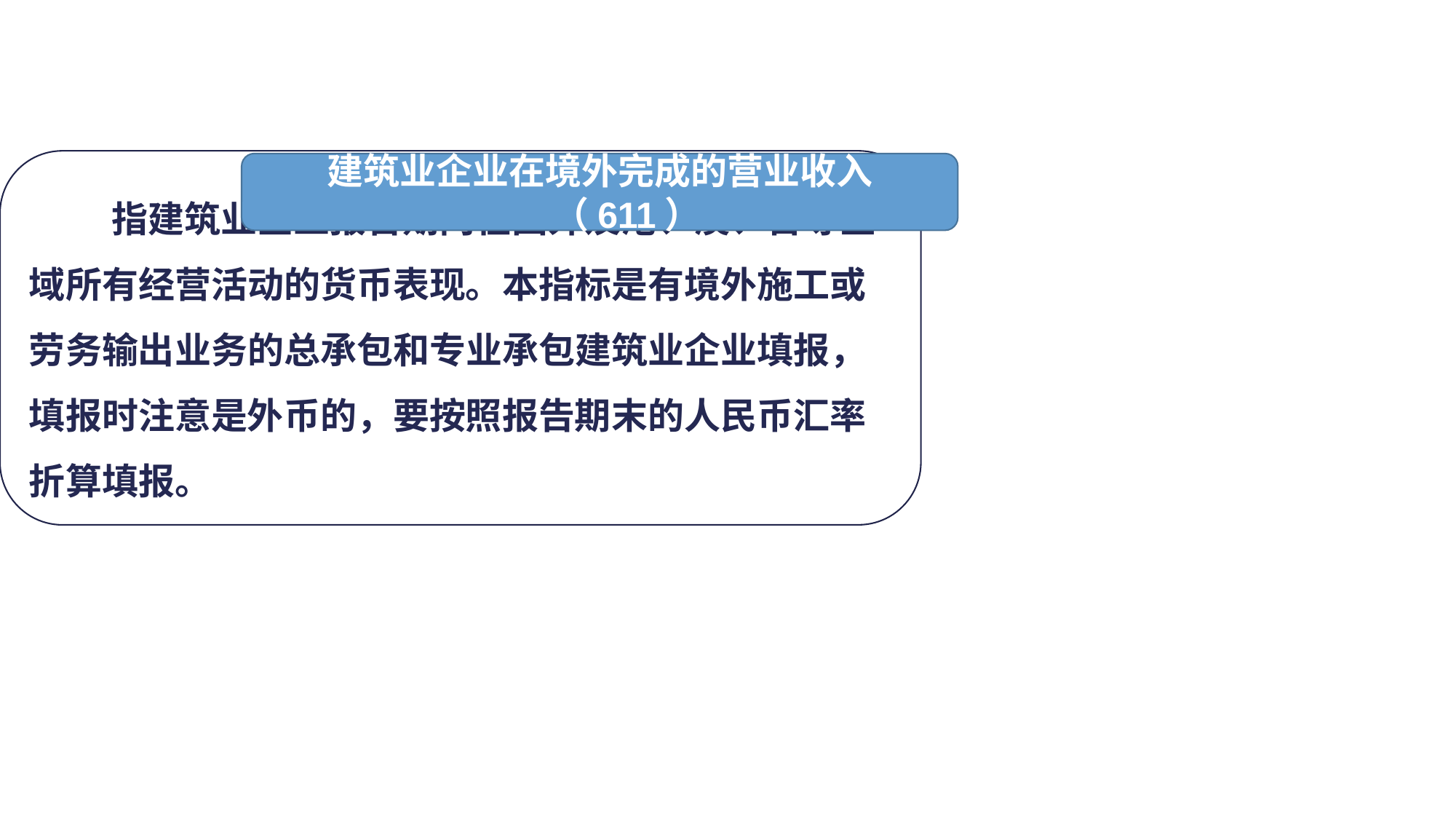

指建筑业企业报告期内在国外及港、澳、台等区域所有经营活动的货币表现。本指标是有境外施工或劳务输出业务的总承包和专业承包建筑业企业填报，填报时注意是外币的，要按照报告期末的人民币汇率折算填报。
建筑业企业在境外完成的营业收入（611）